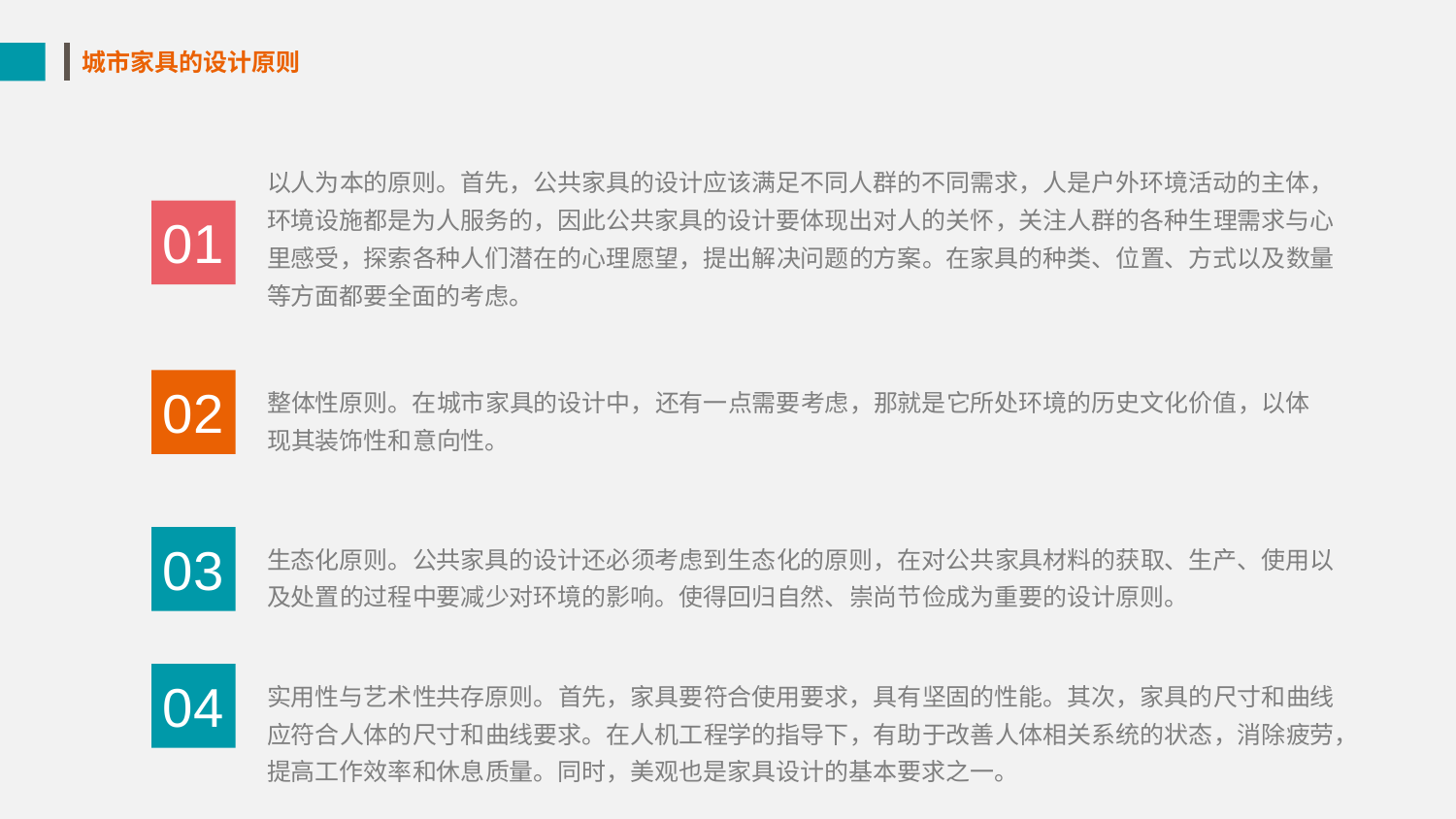

城市家具的设计原则

以人为本的原则。首先，公共家具的设计应该满足不同人群的不同需求，人是户外环境活动的主体，环境设施都是为人服务的，因此公共家具的设计要体现出对人的关怀，关注人群的各种生理需求与心里感受，探索各种人们潜在的心理愿望，提出解决问题的方案。在家具的种类、位置、方式以及数量等方面都要全面的考虑。

01

02
整体性原则。在城市家具的设计中，还有一点需要考虑，那就是它所处环境的历史文化价值，以体现其装饰性和意向性。

03
生态化原则。公共家具的设计还必须考虑到生态化的原则，在对公共家具材料的获取、生产、使用以及处置的过程中要减少对环境的影响。使得回归自然、崇尚节俭成为重要的设计原则。

04
实用性与艺术性共存原则。首先，家具要符合使用要求，具有坚固的性能。其次，家具的尺寸和曲线应符合人体的尺寸和曲线要求。在人机工程学的指导下，有助于改善人体相关系统的状态，消除疲劳，提高工作效率和休息质量。同时，美观也是家具设计的基本要求之一。